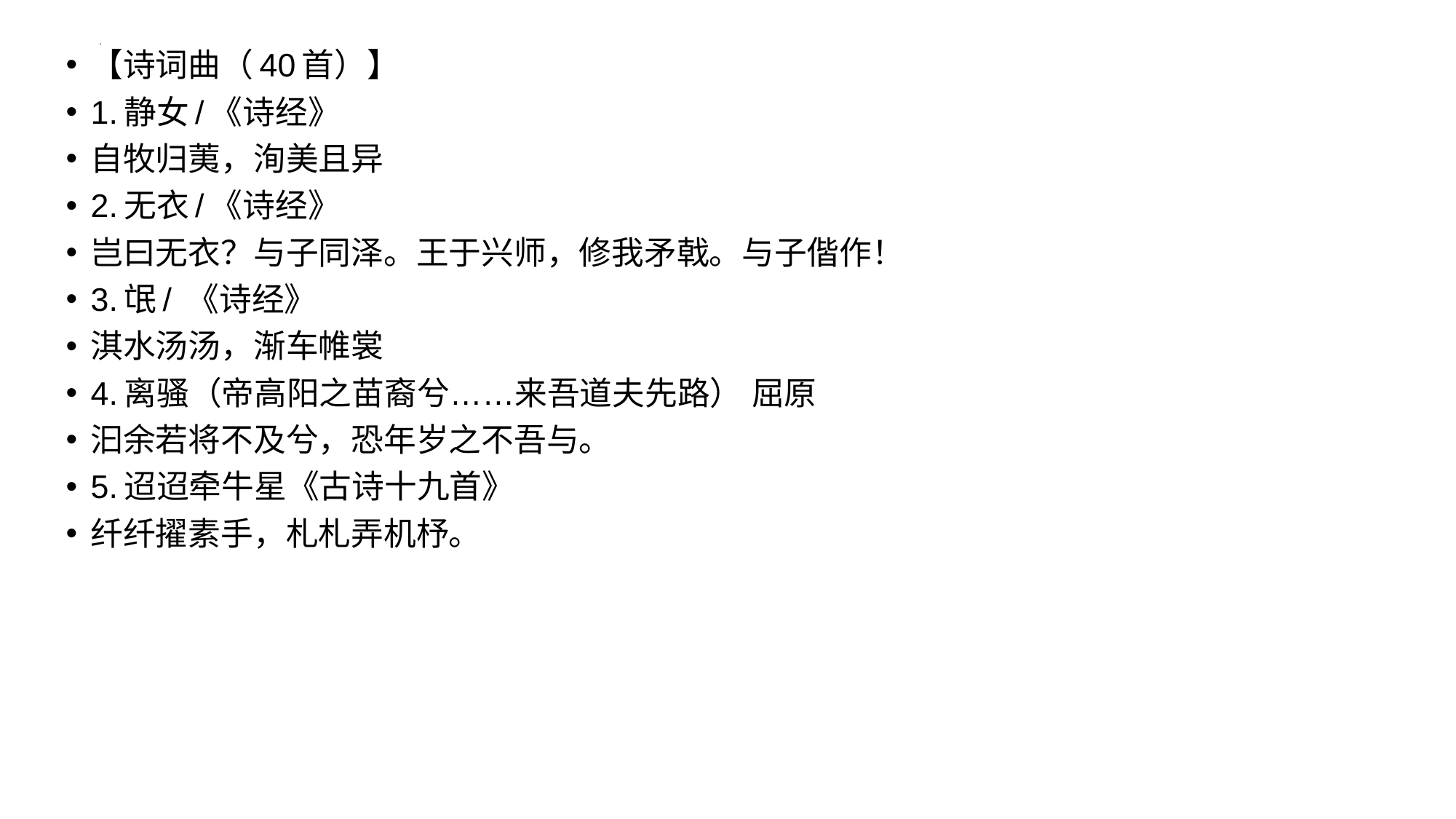

【诗词曲（40首）】
1.静女/《诗经》
自牧归荑，洵美且异
2.无衣/《诗经》
岂曰无衣？与子同泽。王于兴师，修我矛戟。与子偕作！
3.氓/ 《诗经》
淇水汤汤，渐车帷裳
4.离骚（帝高阳之苗裔兮……来吾道夫先路） 屈原
汩余若将不及兮，恐年岁之不吾与。
5.迢迢牵牛星《古诗十九首》
纤纤擢素手，札札弄机杼。